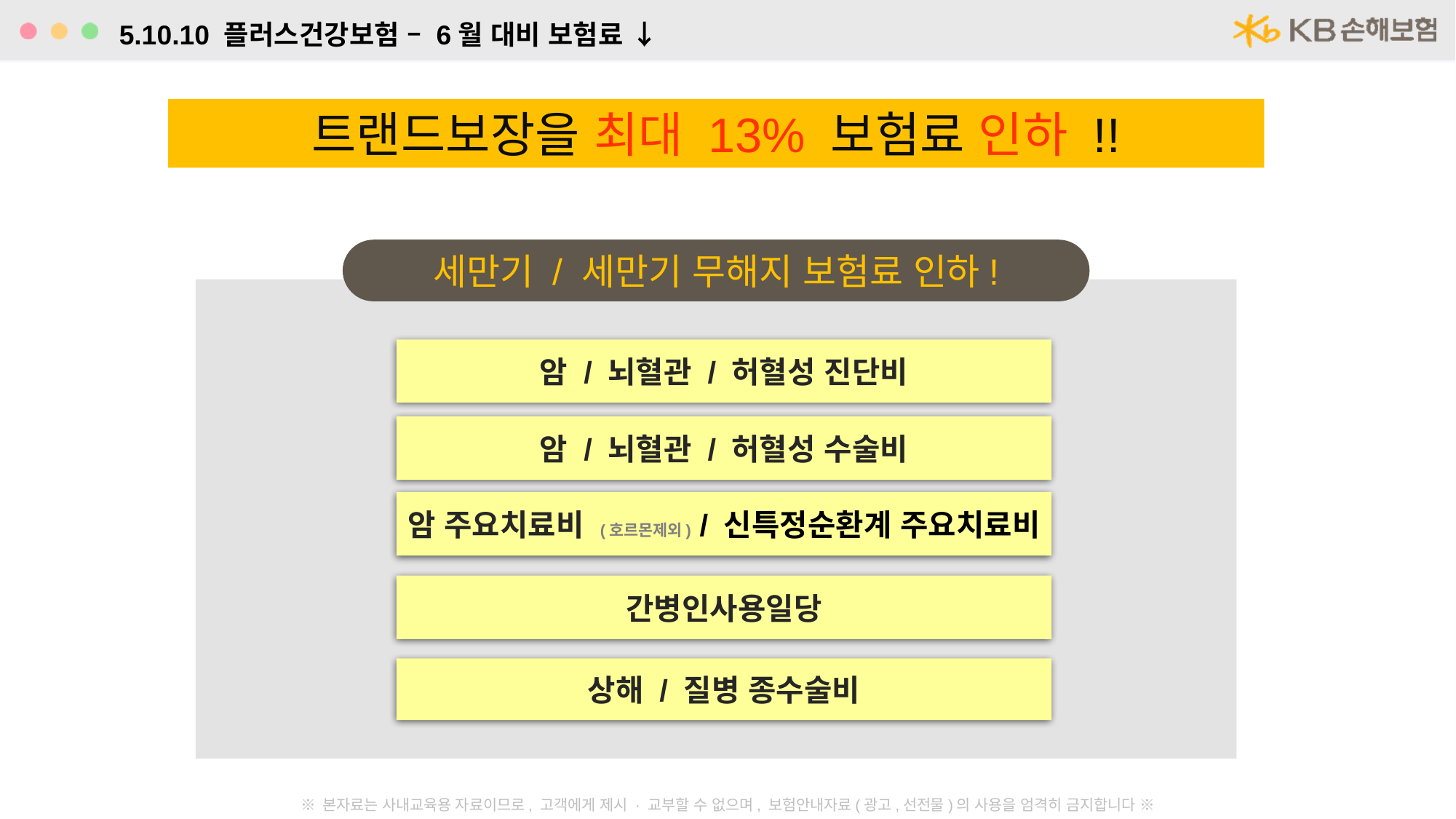

5.10.10 플러스건강보험 – 6월 대비 보험료 ↓
트랜드보장을 최대 13% 보험료 인하 !!
세만기 / 세만기 무해지 보험료 인하!

암 / 뇌혈관 / 허혈성 진단비
암 / 뇌혈관 / 허혈성 수술비
암 주요치료비 (호르몬제외)  / 신특정순환계 주요치료비
간병인사용일당
상해 / 질병 종수술비